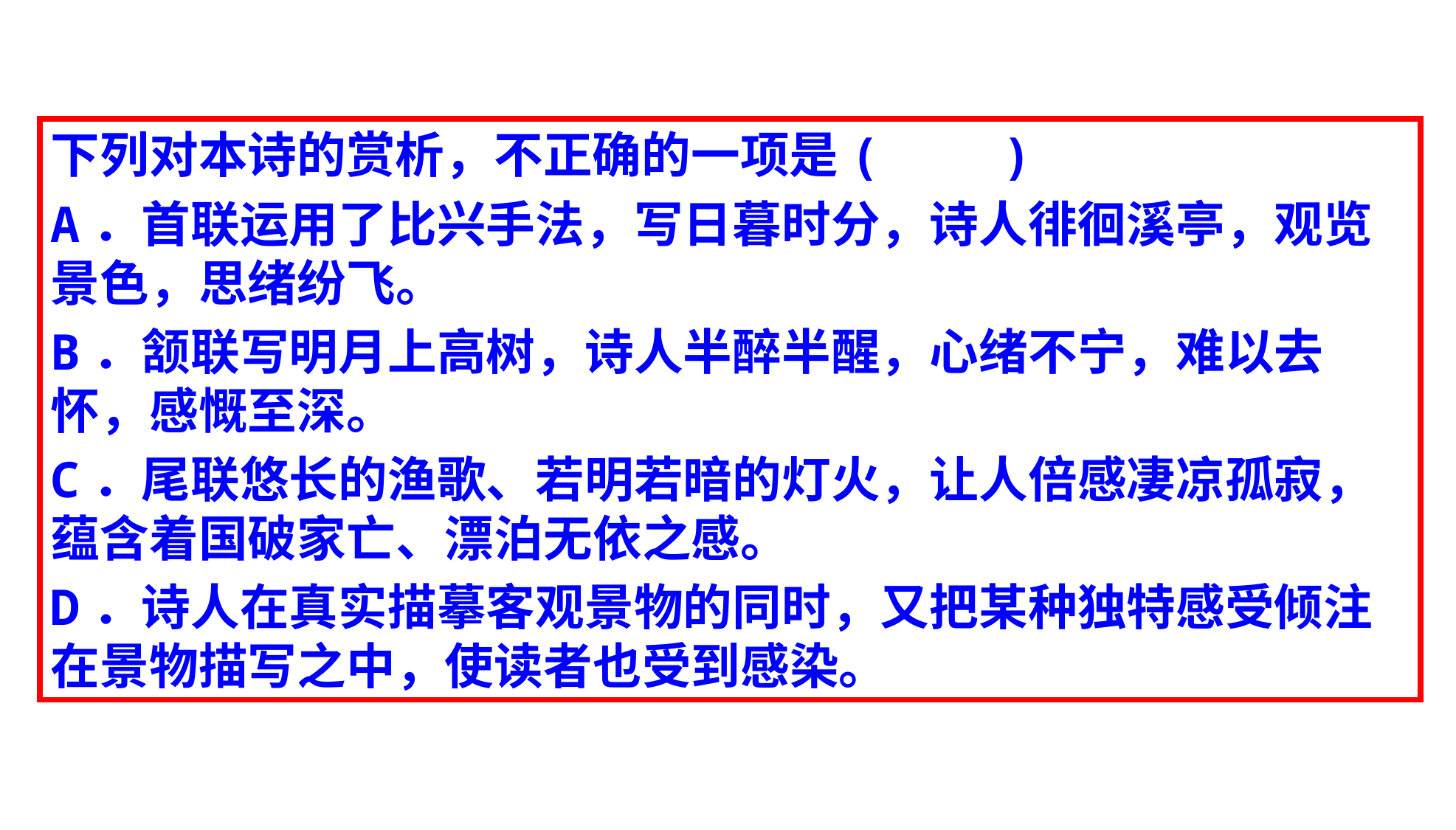

下列对本诗的赏析，不正确的一项是(　　)
A．首联运用了比兴手法，写日暮时分，诗人徘徊溪亭，观览景色，思绪纷飞。
B．颔联写明月上高树，诗人半醉半醒，心绪不宁，难以去怀，感慨至深。
C．尾联悠长的渔歌、若明若暗的灯火，让人倍感凄凉孤寂，蕴含着国破家亡、漂泊无依之感。
D．诗人在真实描摹客观景物的同时，又把某种独特感受倾注在景物描写之中，使读者也受到感染。